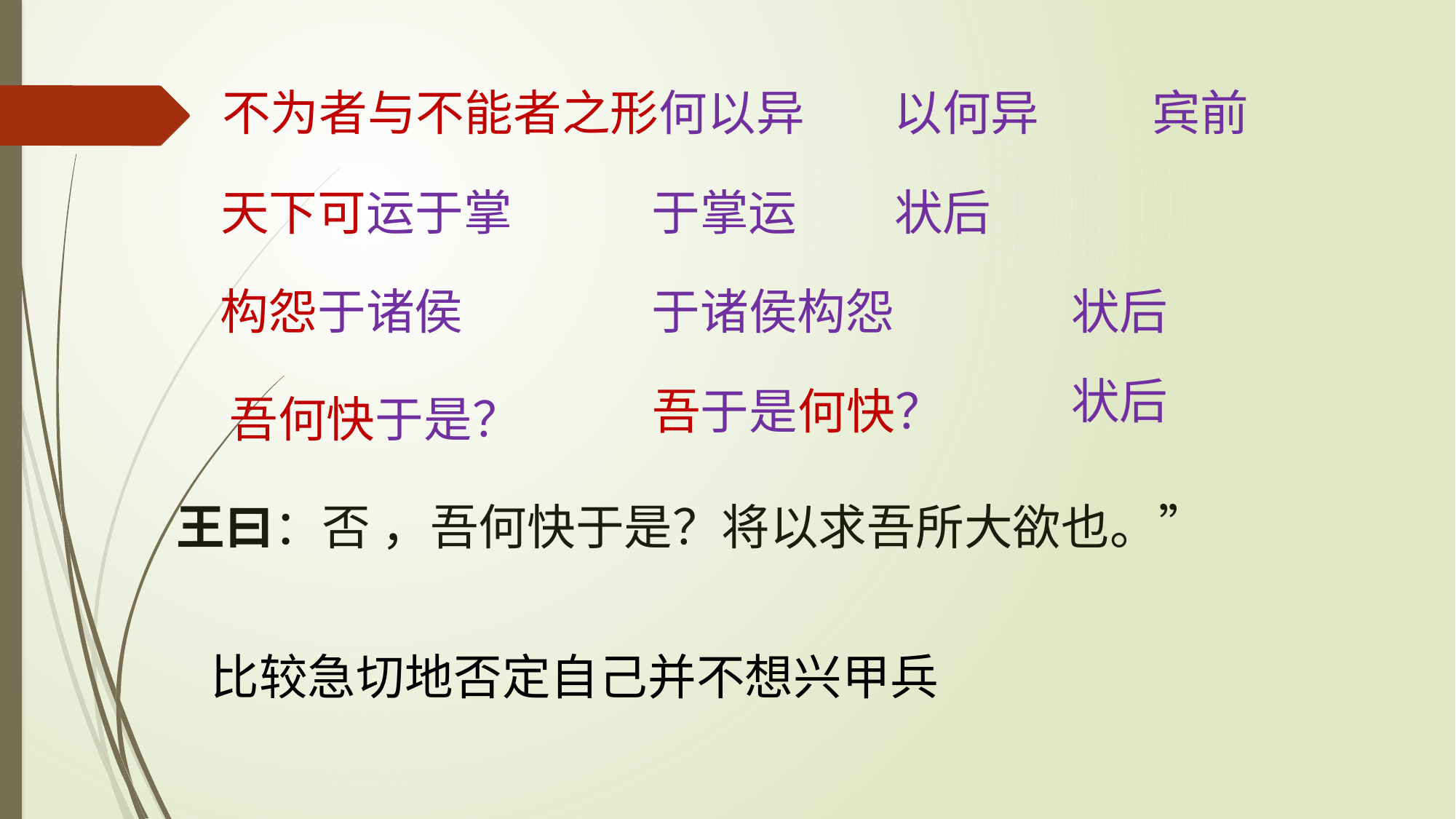

以何异
不为者与不能者之形何以异
宾前
状后
于掌运
天下可运于掌
构怨于诸侯
于诸侯构怨
状后
状后
吾于是何快？
吾何快于是？
王曰：否 ，吾何快于是？将以求吾所大欲也。”
比较急切地否定自己并不想兴甲兵